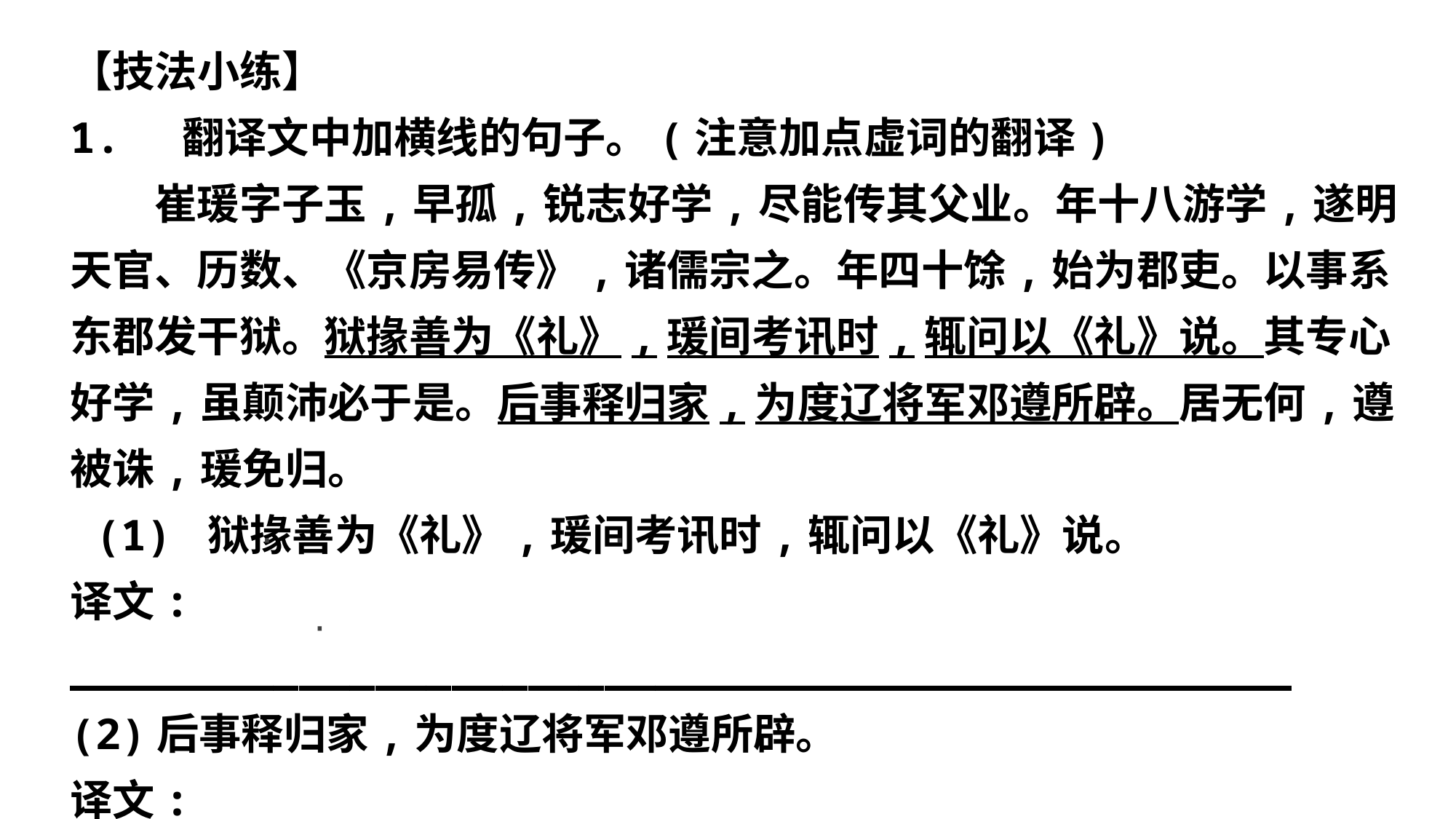

【技法小练】
1.  翻译文中加横线的句子。(注意加点虚词的翻译)
　　崔瑗字子玉,早孤,锐志好学,尽能传其父业。年十八游学,遂明天官、历数、《京房易传》,诸儒宗之。年四十馀,始为郡吏。以事系东郡发干狱。狱掾善为《礼》,瑗间考讯时,辄问以《礼》说。其专心好学,虽颠沛必于是。后事释归家,为度辽将军邓遵所辟。居无何,遵被诛,瑗免归。
 (1) 狱掾善为《礼》,瑗间考讯时,辄问以《礼》说。
译文: ________________________________________________
(2)后事释归家,为度辽将军邓遵所辟。
译文: __________________________________________________
·
·
·